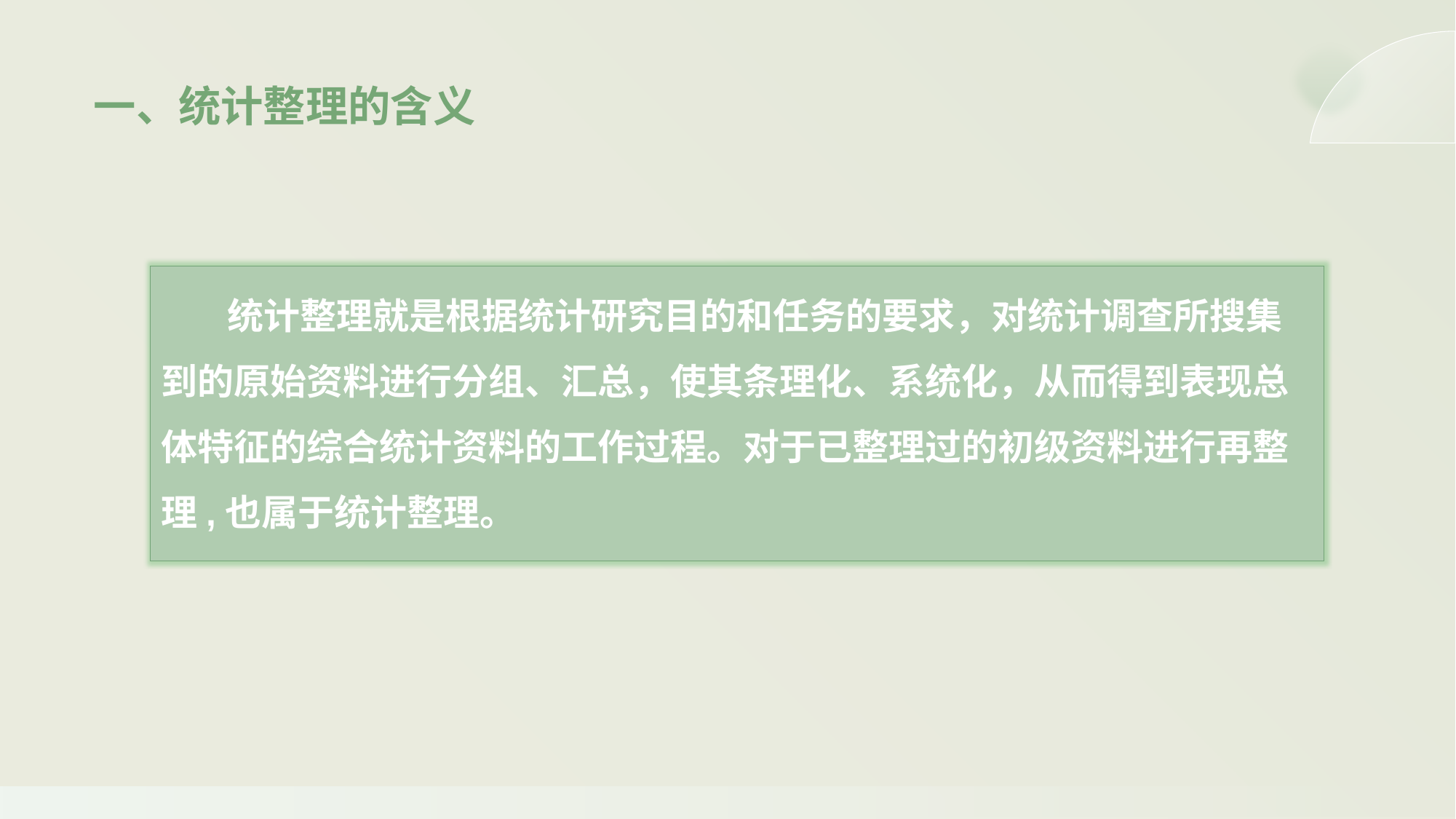

一、统计整理的含义

       统计整理就是根据统计研究目的和任务的要求，对统计调查所搜集到的原始资料进行分组、汇总，使其条理化、系统化，从而得到表现总体特征的综合统计资料的工作过程。对于已整理过的初级资料进行再整理,也属于统计整理。